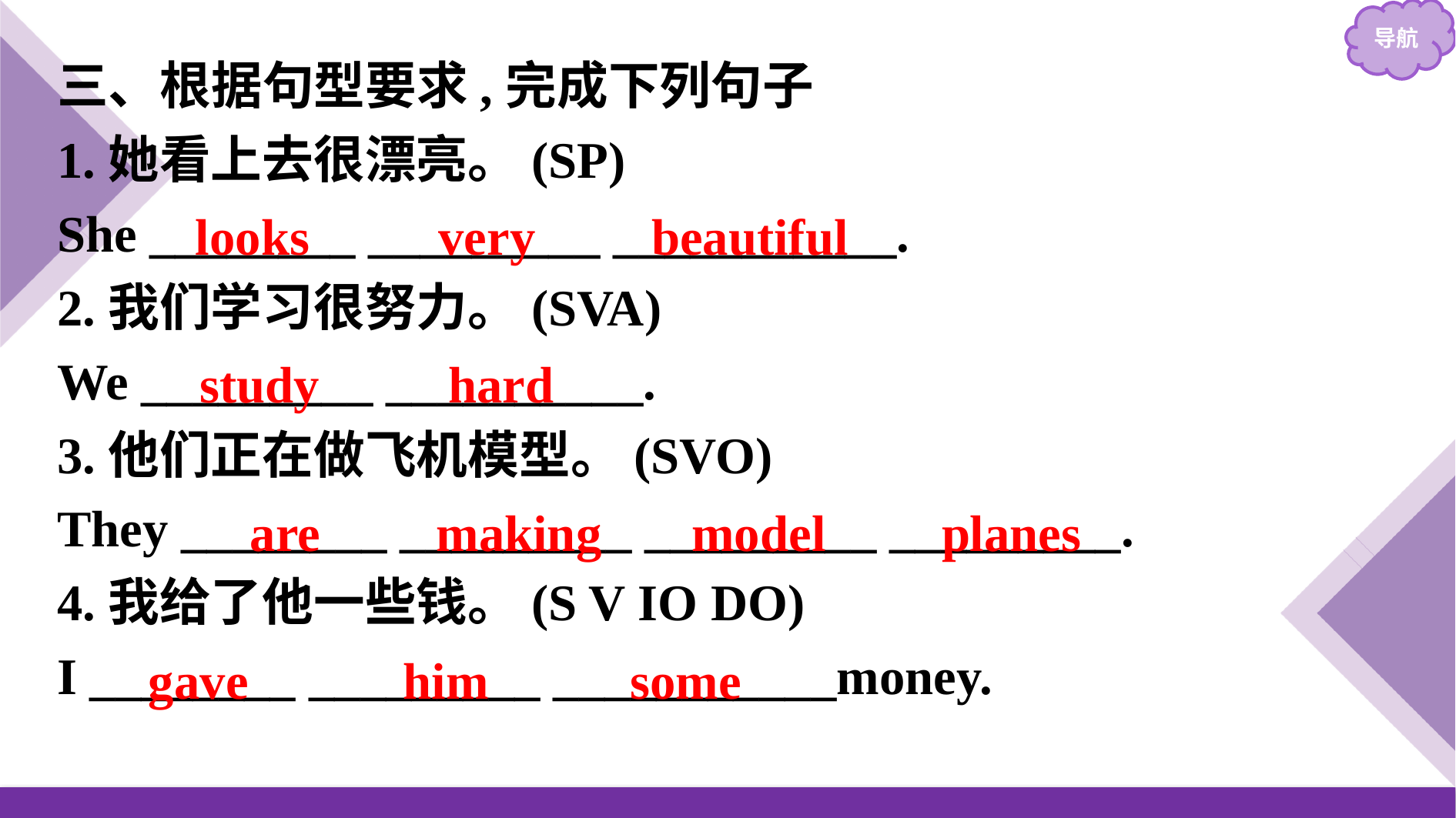

三、根据句型要求,完成下列句子
1.她看上去很漂亮。(SP)
She ________ _________ ___________.
2.我们学习很努力。(SVA)
We _________ __________.
3.他们正在做飞机模型。(SVO)
They ________ _________ _________ _________.
4.我给了他一些钱。(S V IO DO)
I ________ _________ ___________money.
looks          very         beautiful
study          hard
are         making       model         planes
gave            him           some